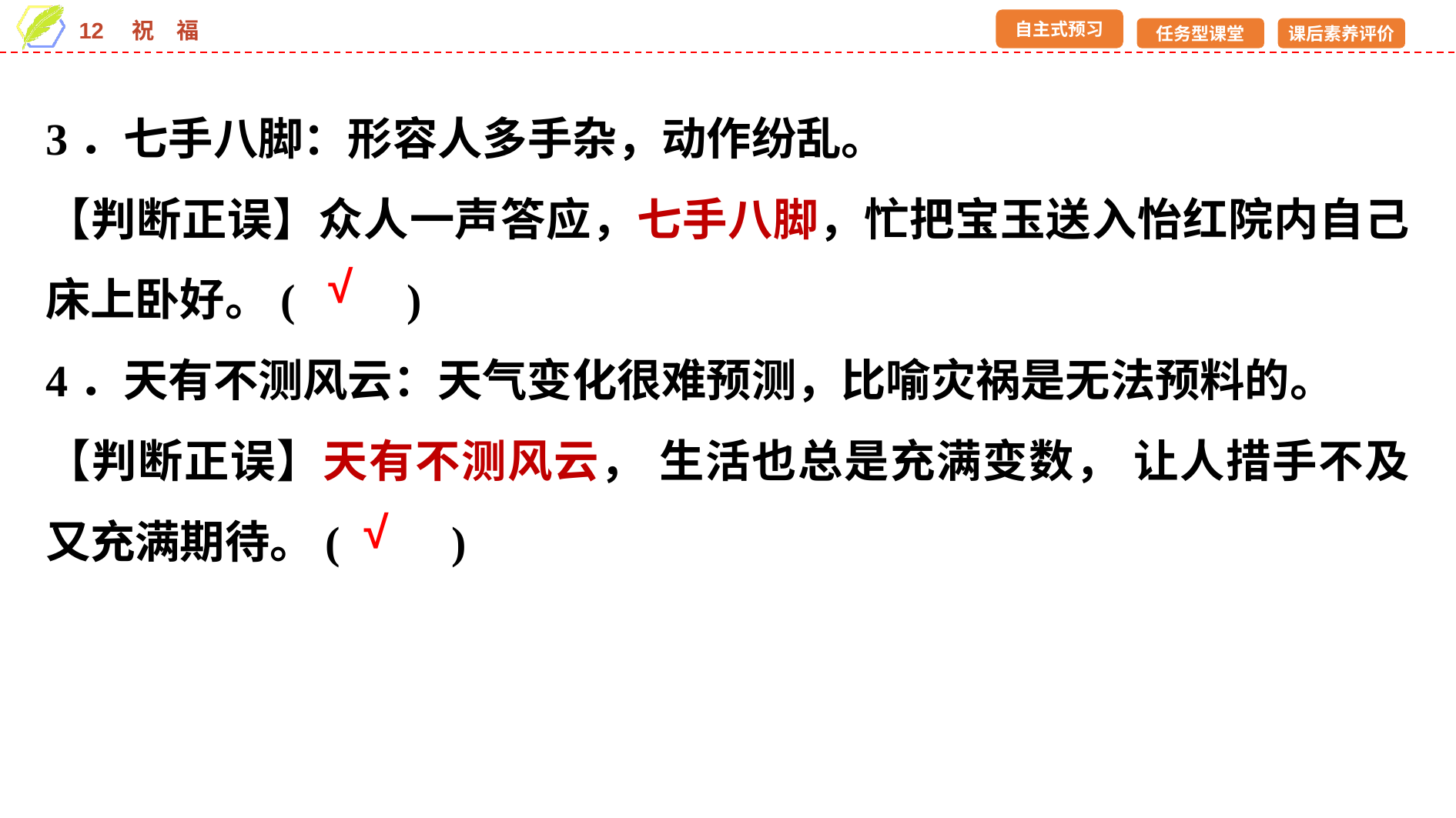

3．七手八脚：形容人多手杂，动作纷乱。
【判断正误】众人一声答应，七手八脚，忙把宝玉送入怡红院内自己床上卧好。(　　)
4．天有不测风云：天气变化很难预测，比喻灾祸是无法预料的。
【判断正误】天有不测风云， 生活也总是充满变数， 让人措手不及又充满期待。(　　)
√
√